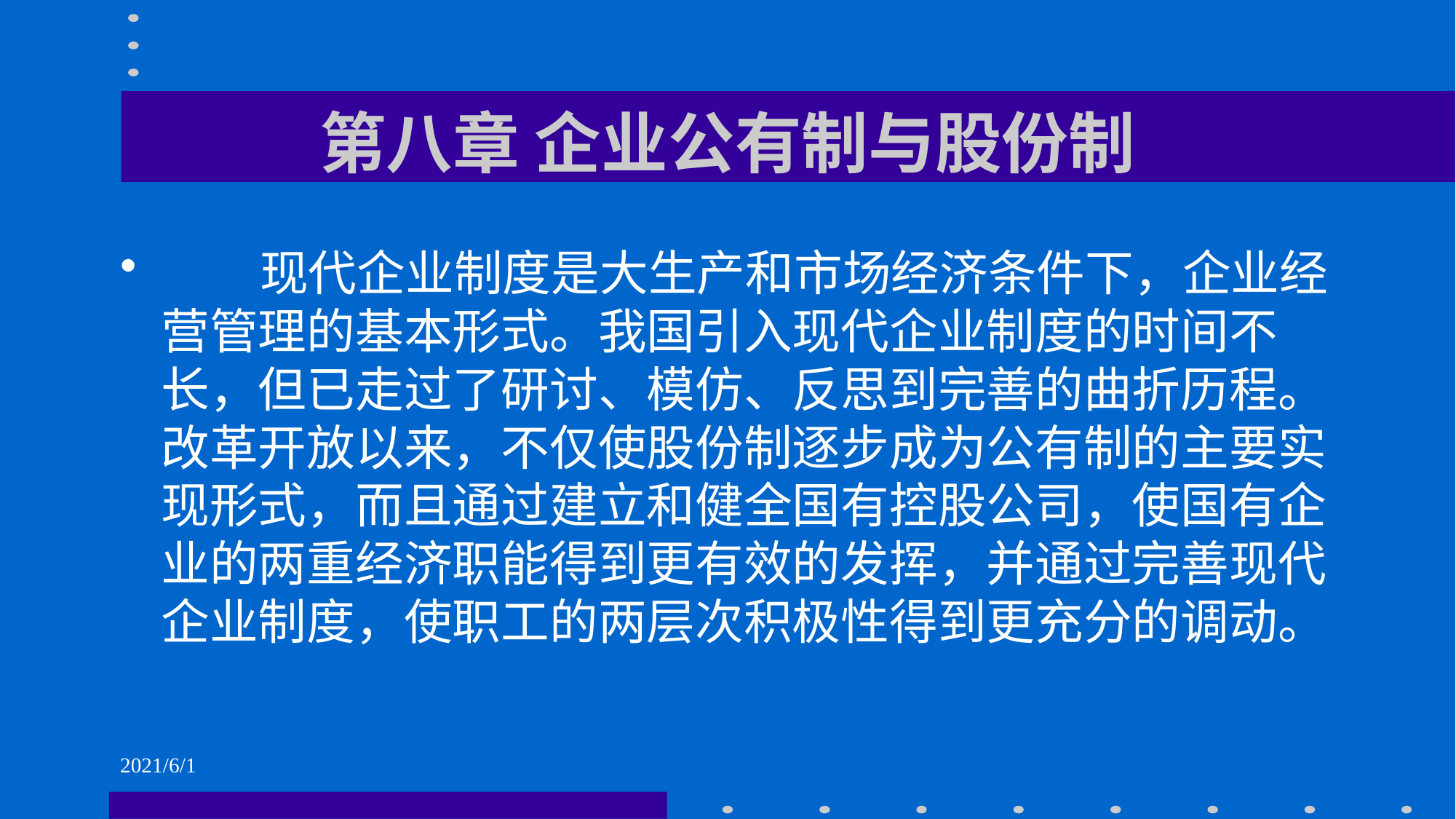

# 第八章 企业公有制与股份制
        现代企业制度是大生产和市场经济条件下，企业经营管理的基本形式。我国引入现代企业制度的时间不长，但已走过了研讨、模仿、反思到完善的曲折历程。改革开放以来，不仅使股份制逐步成为公有制的主要实现形式，而且通过建立和健全国有控股公司，使国有企业的两重经济职能得到更有效的发挥，并通过完善现代企业制度，使职工的两层次积极性得到更充分的调动。

2021/6/1